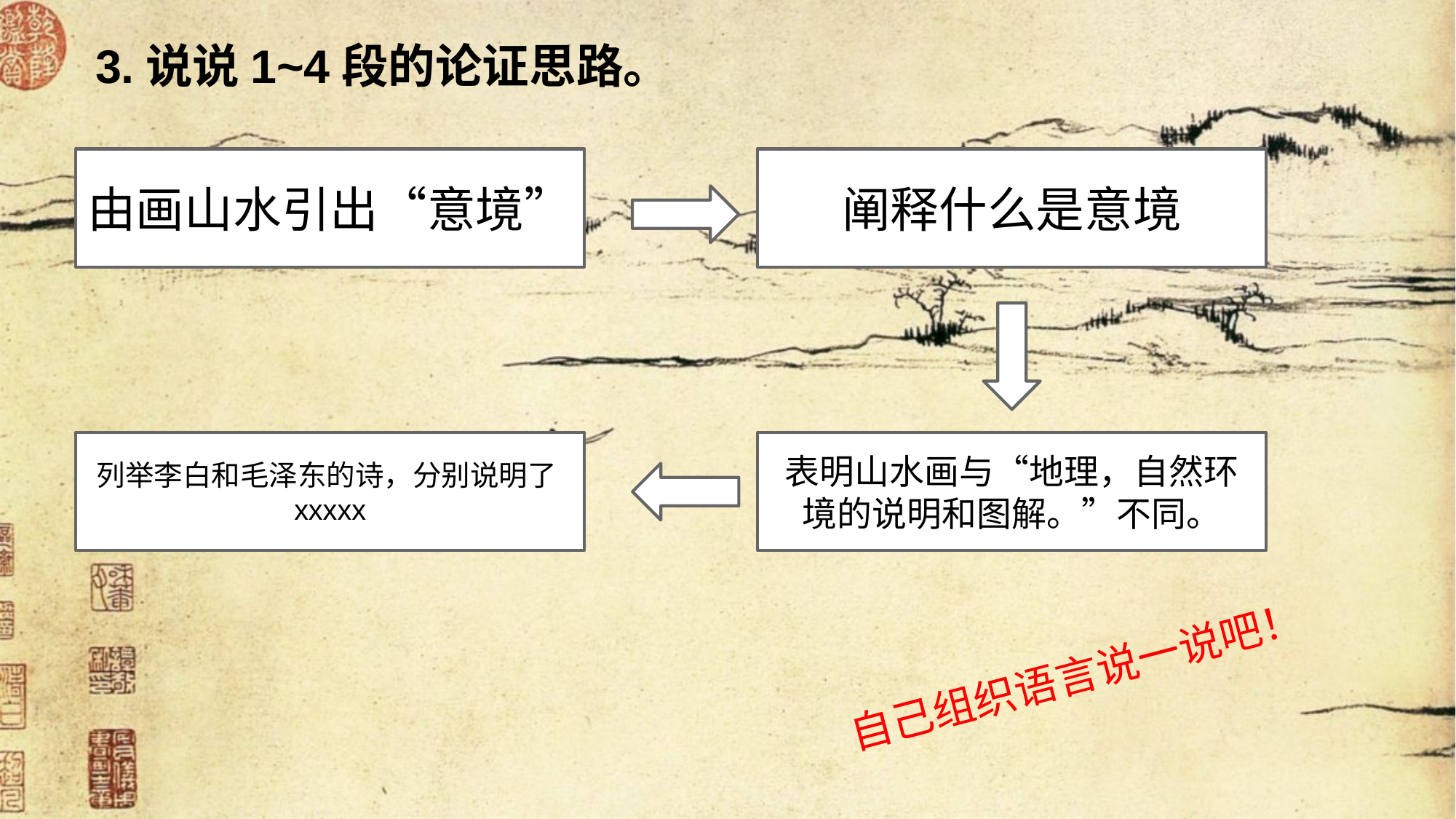

3.说说1~4段的论证思路。
由画山水引出“意境”
阐释什么是意境

列举李白和毛泽东的诗，分别说明了xxxxx
表明山水画与“地理，自然环境的说明和图解。”不同。

自己组织语言说一说吧！